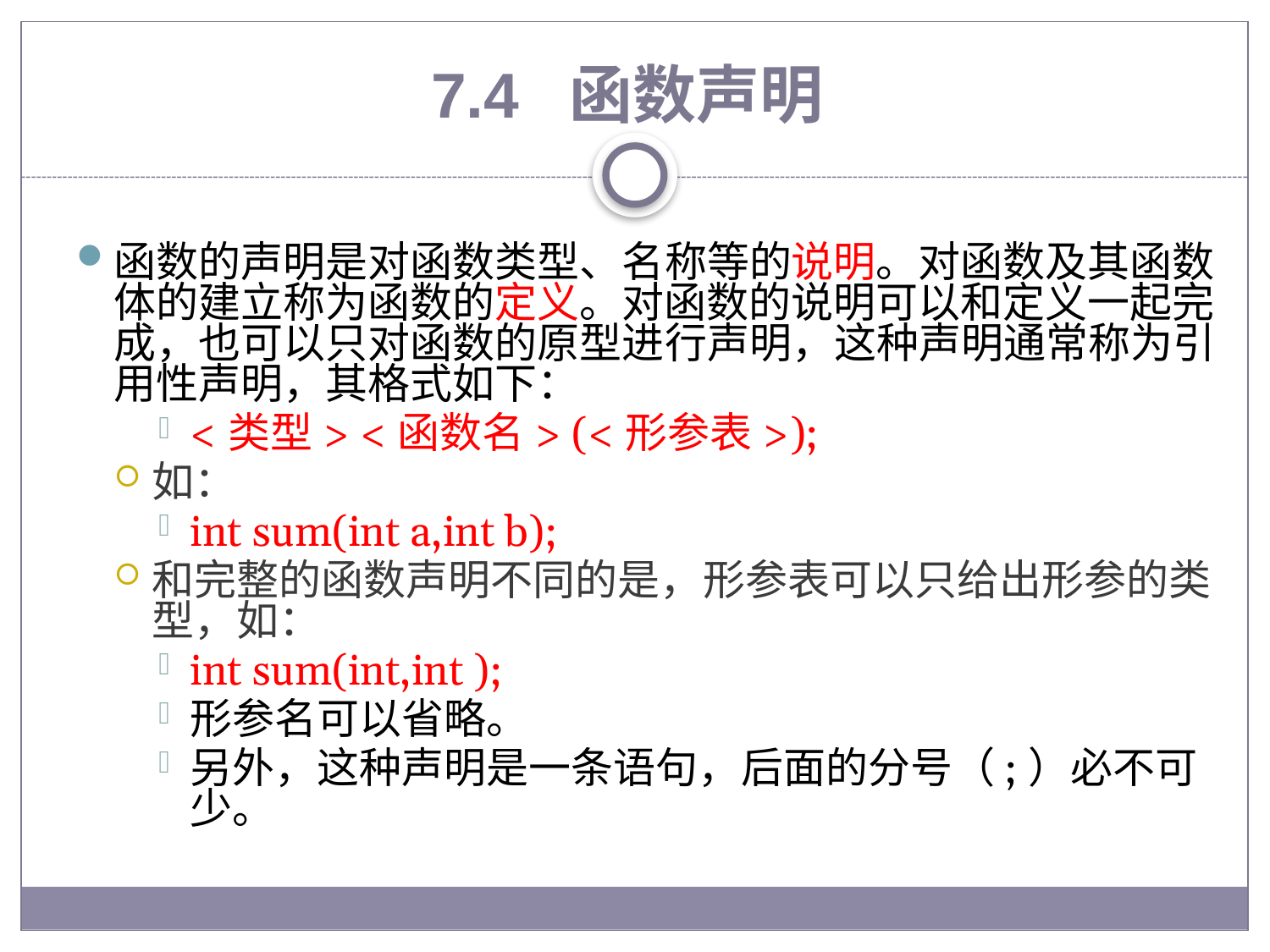

# 7.4  函数声明
函数的声明是对函数类型、名称等的说明。对函数及其函数体的建立称为函数的定义。对函数的说明可以和定义一起完成，也可以只对函数的原型进行声明，这种声明通常称为引用性声明，其格式如下：
<类型> <函数名> (<形参表>);
如：
int sum(int a,int b);
和完整的函数声明不同的是，形参表可以只给出形参的类型，如：
int sum(int,int );
形参名可以省略。
另外，这种声明是一条语句，后面的分号（;）必不可少。